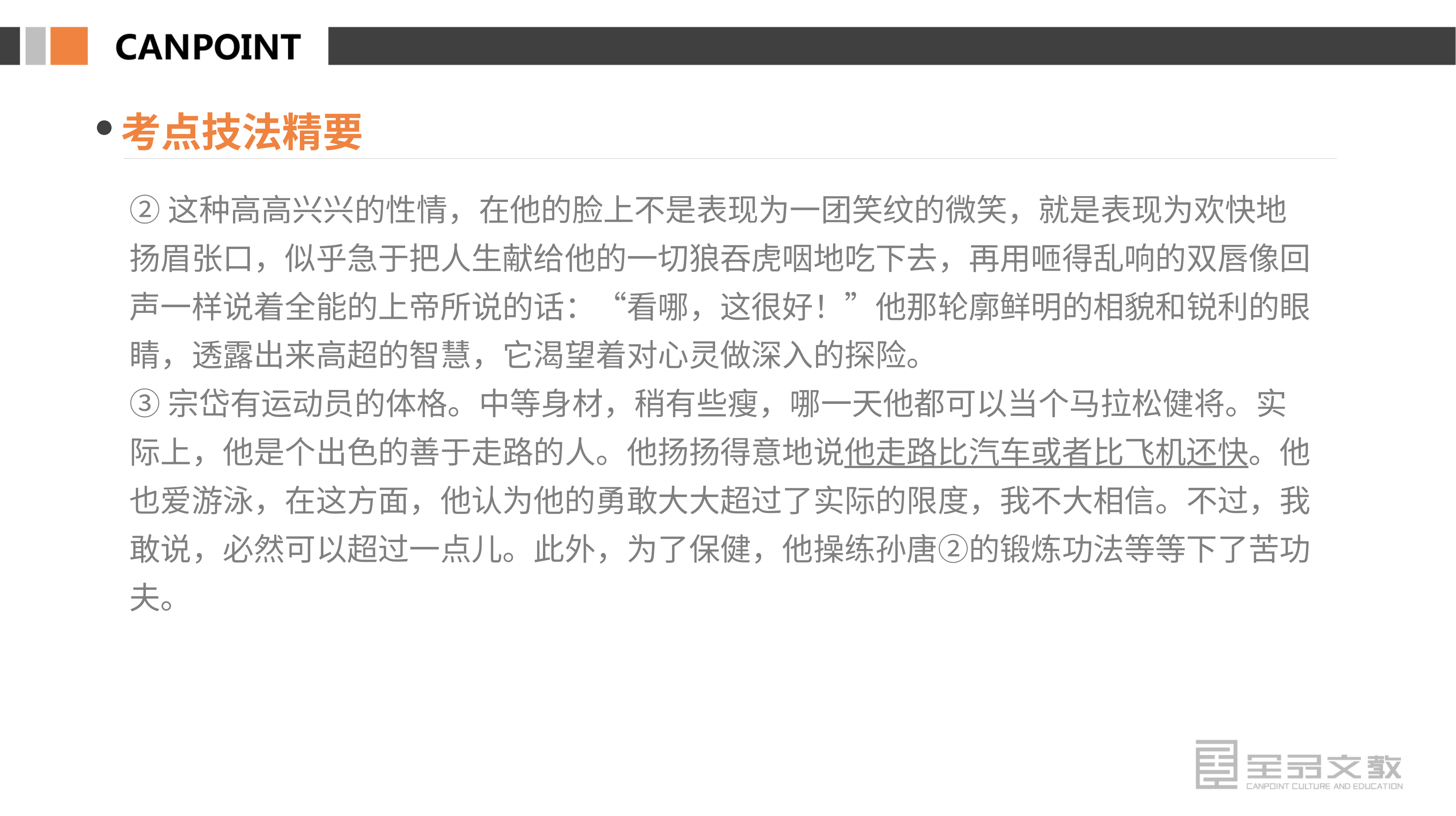

考点技法精要

②这种高高兴兴的性情，在他的脸上不是表现为一团笑纹的微笑，就是表现为欢快地扬眉张口，似乎急于把人生献给他的一切狼吞虎咽地吃下去，再用咂得乱响的双唇像回声一样说着全能的上帝所说的话：“看哪，这很好！”他那轮廓鲜明的相貌和锐利的眼睛，透露出来高超的智慧，它渴望着对心灵做深入的探险。
③宗岱有运动员的体格。中等身材，稍有些瘦，哪一天他都可以当个马拉松健将。实际上，他是个出色的善于走路的人。他扬扬得意地说他走路比汽车或者比飞机还快。他也爱游泳，在这方面，他认为他的勇敢大大超过了实际的限度，我不大相信。不过，我敢说，必然可以超过一点儿。此外，为了保健，他操练孙唐②的锻炼功法等等下了苦功夫。